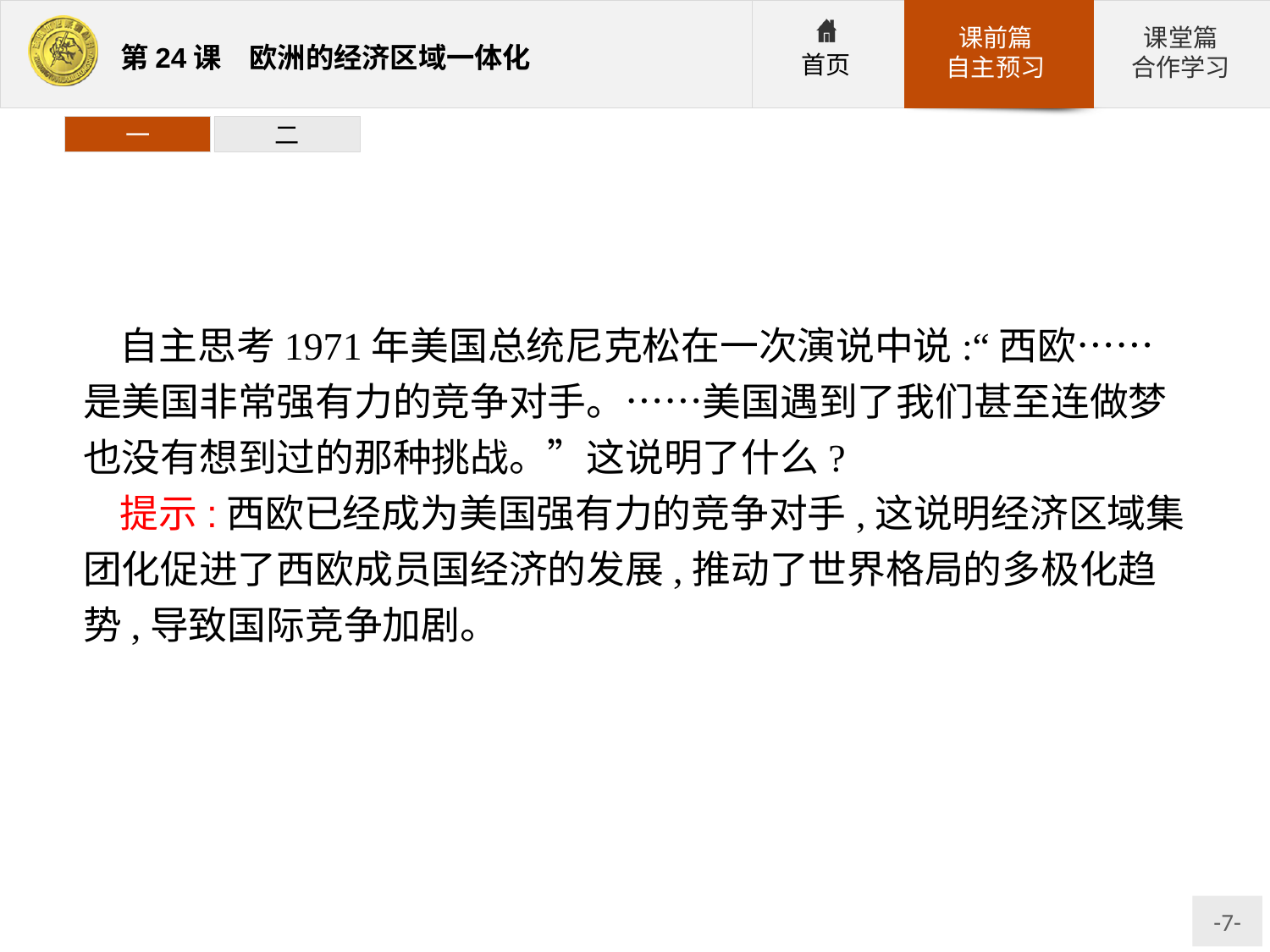

一
二
自主思考1971年美国总统尼克松在一次演说中说:“西欧……是美国非常强有力的竞争对手。……美国遇到了我们甚至连做梦也没有想到过的那种挑战。”这说明了什么?
提示:西欧已经成为美国强有力的竞争对手,这说明经济区域集团化促进了西欧成员国经济的发展,推动了世界格局的多极化趋势,导致国际竞争加剧。